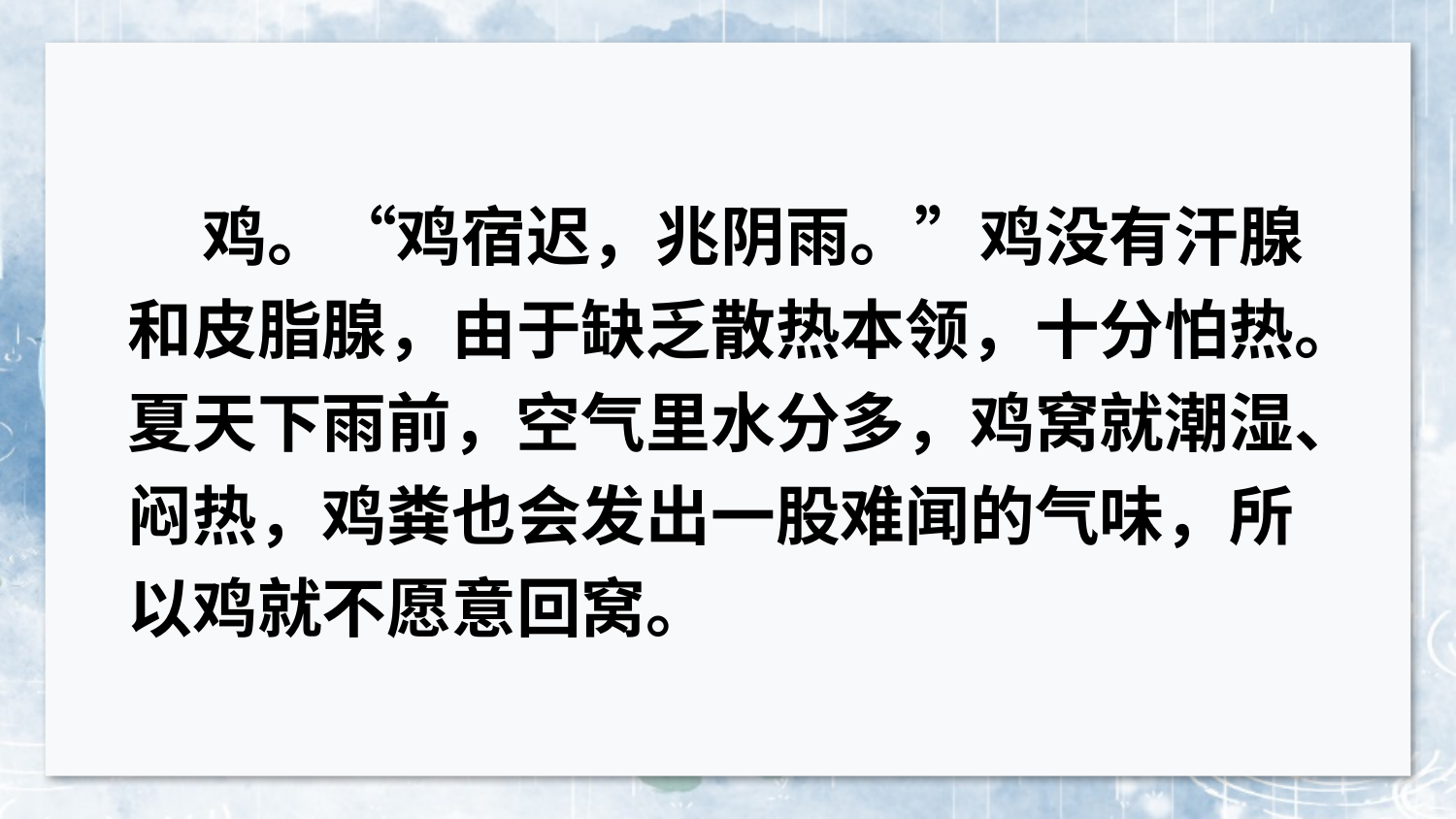

鸡。“鸡宿迟，兆阴雨。”鸡没有汗腺和皮脂腺，由于缺乏散热本领，十分怕热。夏天下雨前，空气里水分多，鸡窝就潮湿、闷热，鸡粪也会发出一股难闻的气味，所以鸡就不愿意回窝。